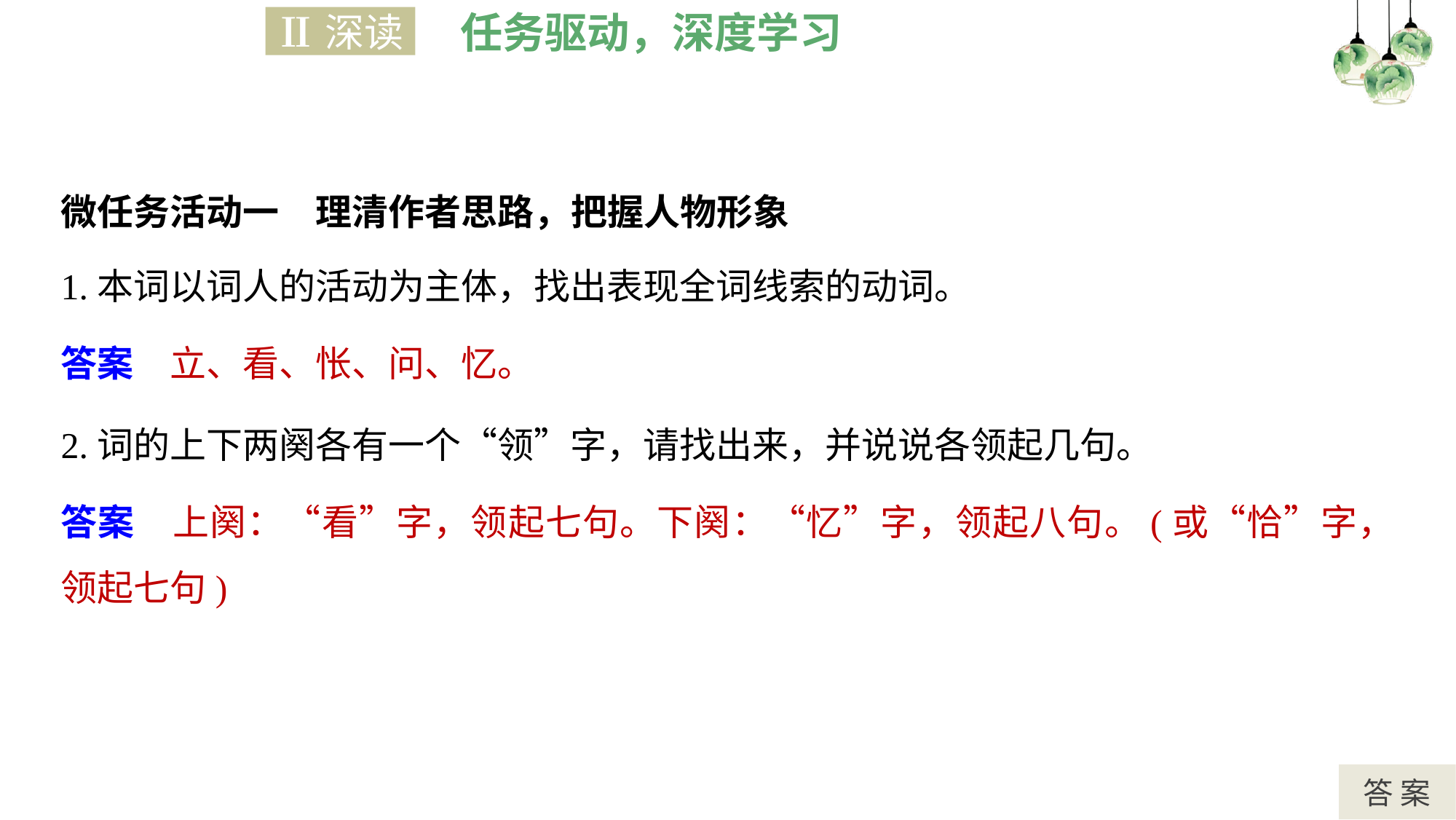

任务驱动，深度学习
Ⅱ深读
微任务活动一　理清作者思路，把握人物形象
1.本词以词人的活动为主体，找出表现全词线索的动词。
答案　立、看、怅、问、忆。
2.词的上下两阕各有一个“领”字，请找出来，并说说各领起几句。
答案　上阕：“看”字，领起七句。下阕：“忆”字，领起八句。(或“恰”字，领起七句)
答 案